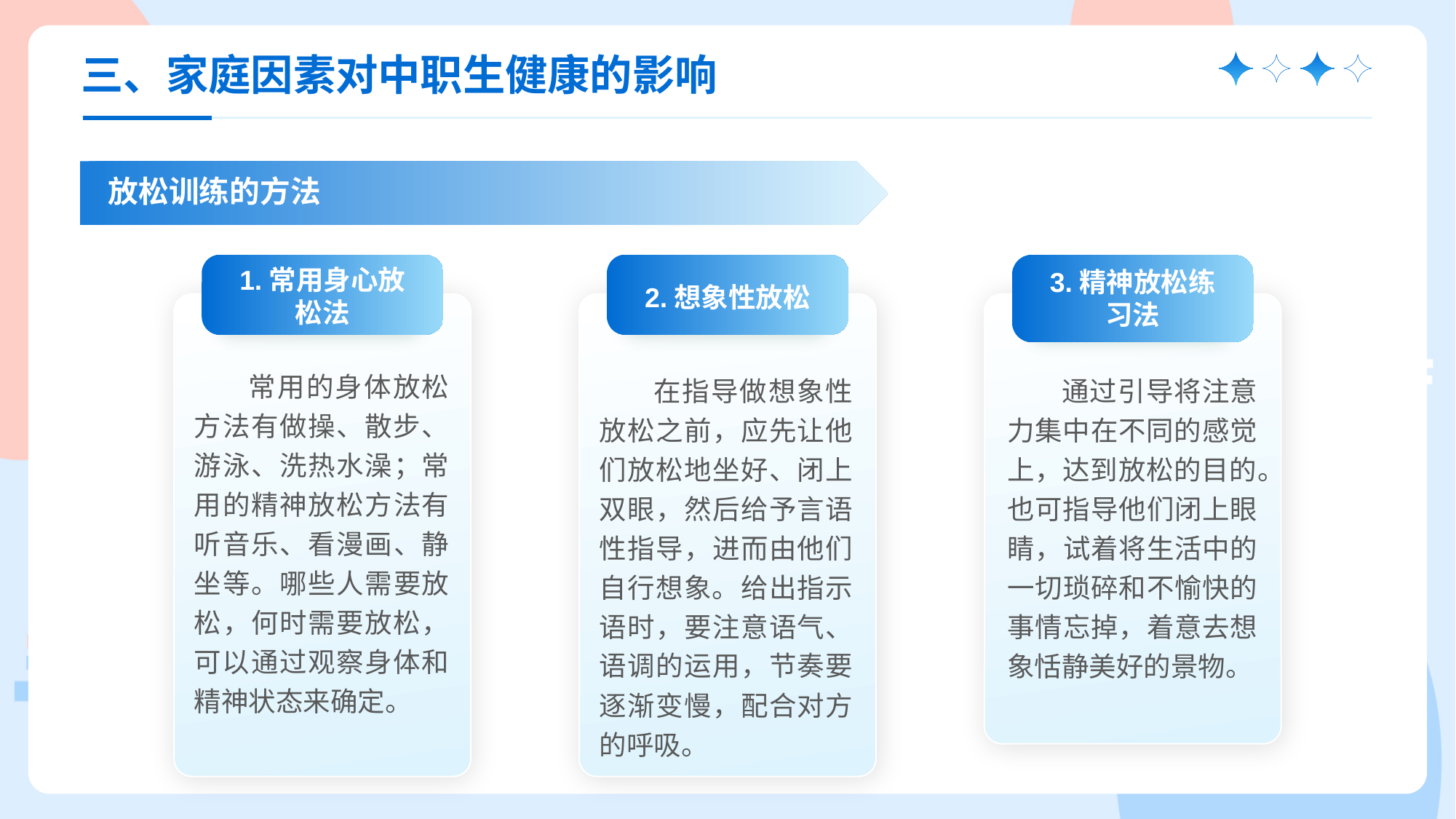

三、家庭因素对中职生健康的影响
放松训练的方法

1.常用身心放松法

常用的身体放松方法有做操、散步、游泳、洗热水澡；常用的精神放松方法有听音乐、看漫画、静坐等。哪些人需要放松，何时需要放松，可以通过观察身体和精神状态来确定。

2.想象性放松

在指导做想象性放松之前，应先让他们放松地坐好、闭上双眼，然后给予言语性指导，进而由他们自行想象。给出指示语时，要注意语气、语调的运用，节奏要逐渐变慢，配合对方的呼吸。

3.精神放松练习法

通过引导将注意力集中在不同的感觉上，达到放松的目的。也可指导他们闭上眼睛，试着将生活中的一切琐碎和不愉快的事情忘掉，着意去想象恬静美好的景物。